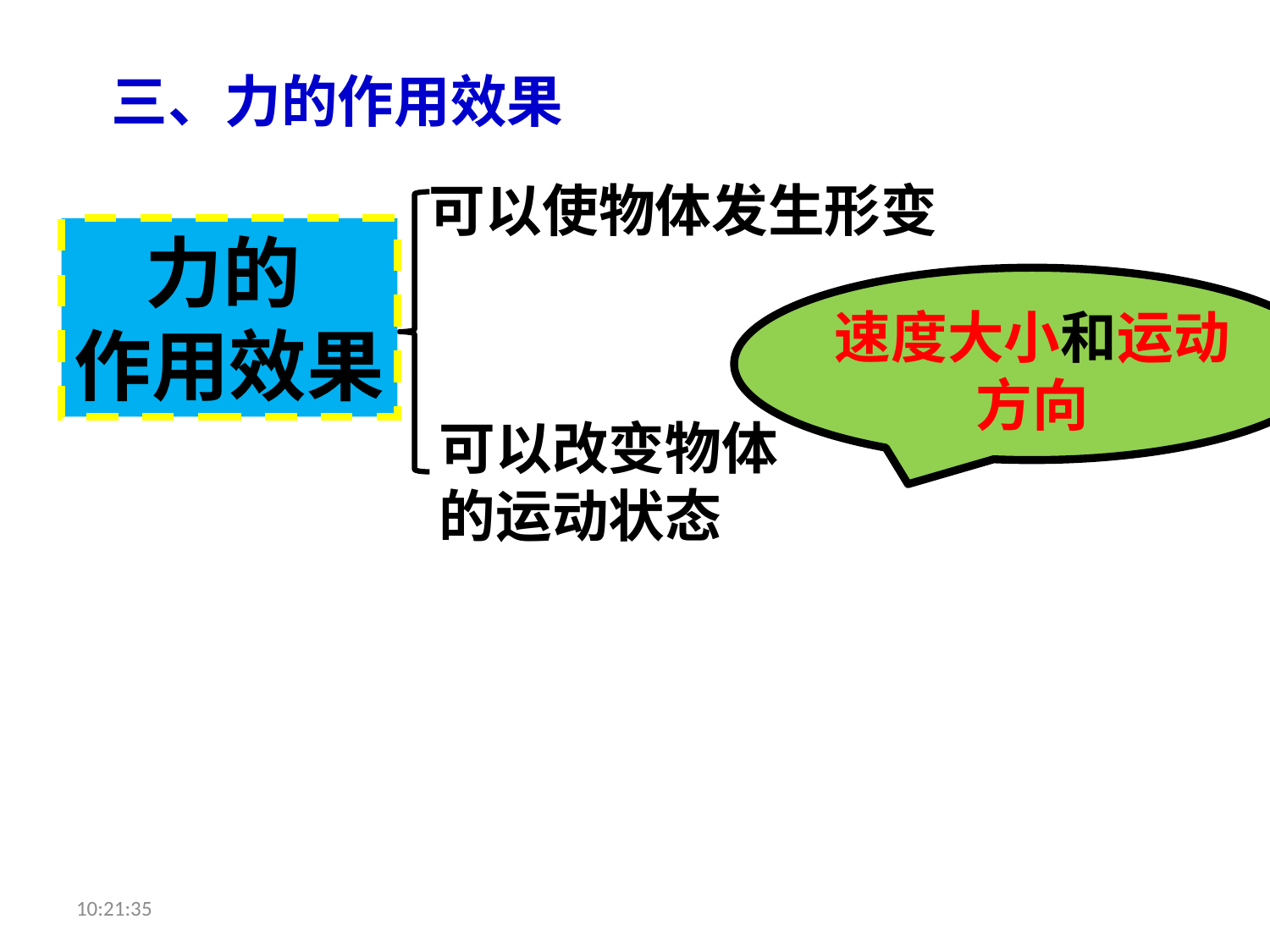

三、力的作用效果
可以使物体发生形变

   力的
作用效果
速度大小和运动方向
可以改变物体
的运动状态
10:21:35